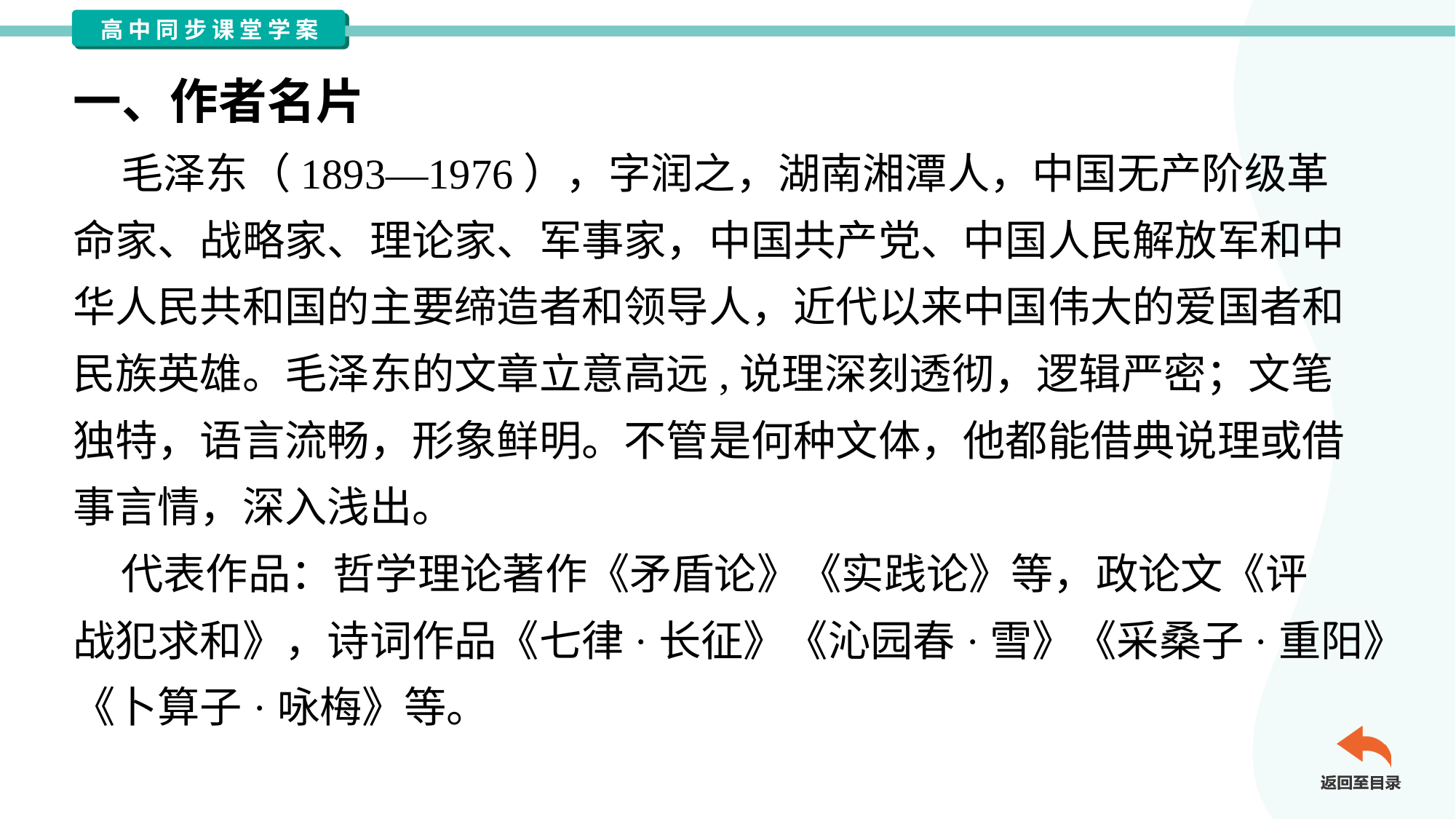

一、作者名片
    毛泽东（1893—1976），字润之，湖南湘潭人，中国无产阶级革
命家、战略家、理论家、军事家，中国共产党、中国人民解放军和中
华人民共和国的主要缔造者和领导人，近代以来中国伟大的爱国者和
民族英雄。毛泽东的文章立意高远,说理深刻透彻，逻辑严密；文笔
独特，语言流畅，形象鲜明。不管是何种文体，他都能借典说理或借
事言情，深入浅出。
    代表作品：哲学理论著作《矛盾论》《实践论》等，政论文《评
战犯求和》，诗词作品《七律·长征》《沁园春·雪》《采桑子·重阳》
《卜算子·咏梅》等。